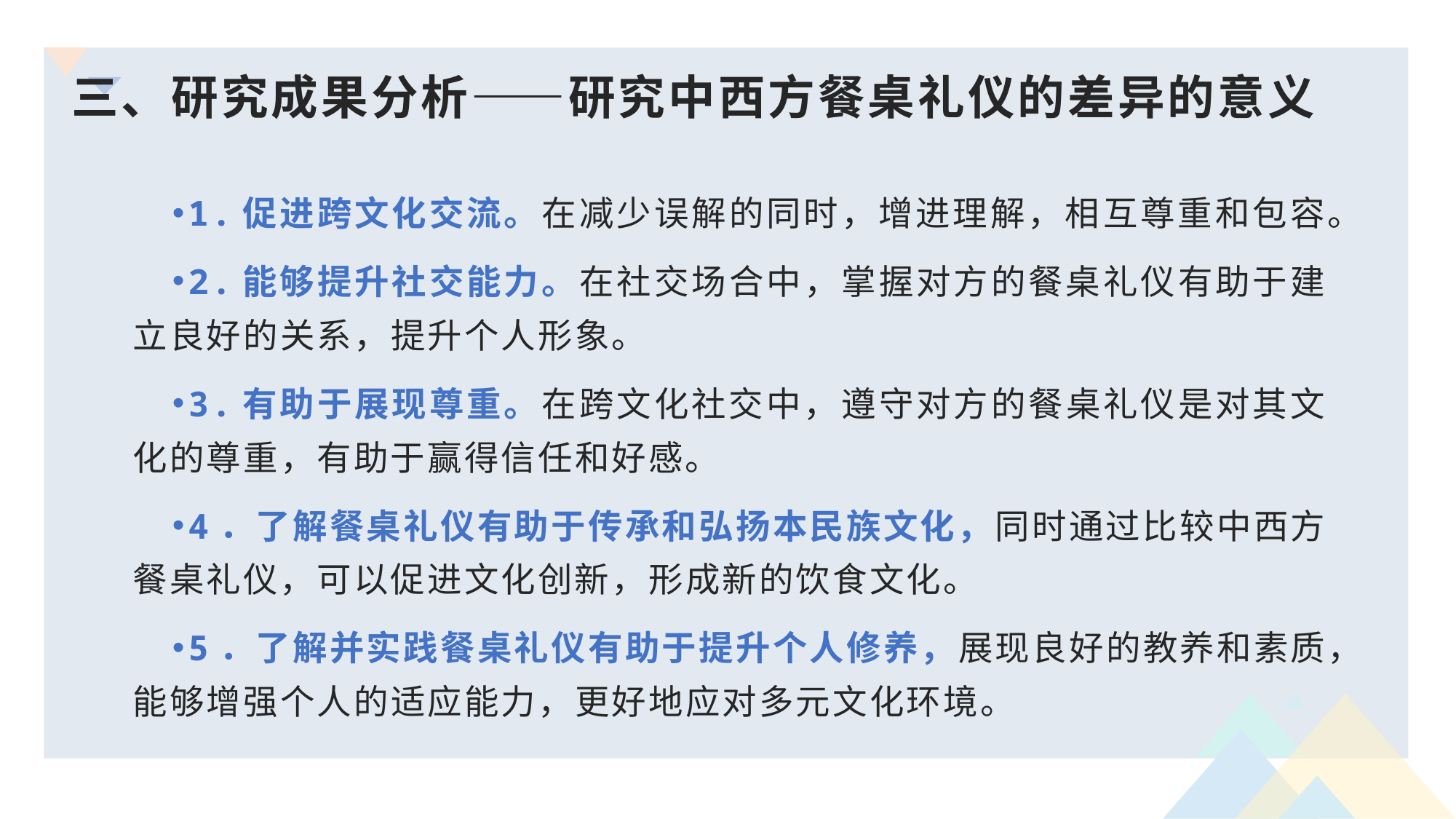

# 三、研究成果分析——研究中西方餐桌礼仪的差异的意义
1.促进跨文化交流。在减少误解的同时，增进理解，相互尊重和包容。
2.能够提升社交能力。在社交场合中，掌握对方的餐桌礼仪有助于建立良好的关系，提升个人形象。
3.有助于展现尊重。在跨文化社交中，遵守对方的餐桌礼仪是对其文化的尊重，有助于赢得信任和好感。
4．了解餐桌礼仪有助于传承和弘扬本民族文化，同时通过比较中西方餐桌礼仪，可以促进文化创新，形成新的饮食文化。
5．了解并实践餐桌礼仪有助于提升个人修养，展现良好的教养和素质，能够增强个人的适应能力，更好地应对多元文化环境。